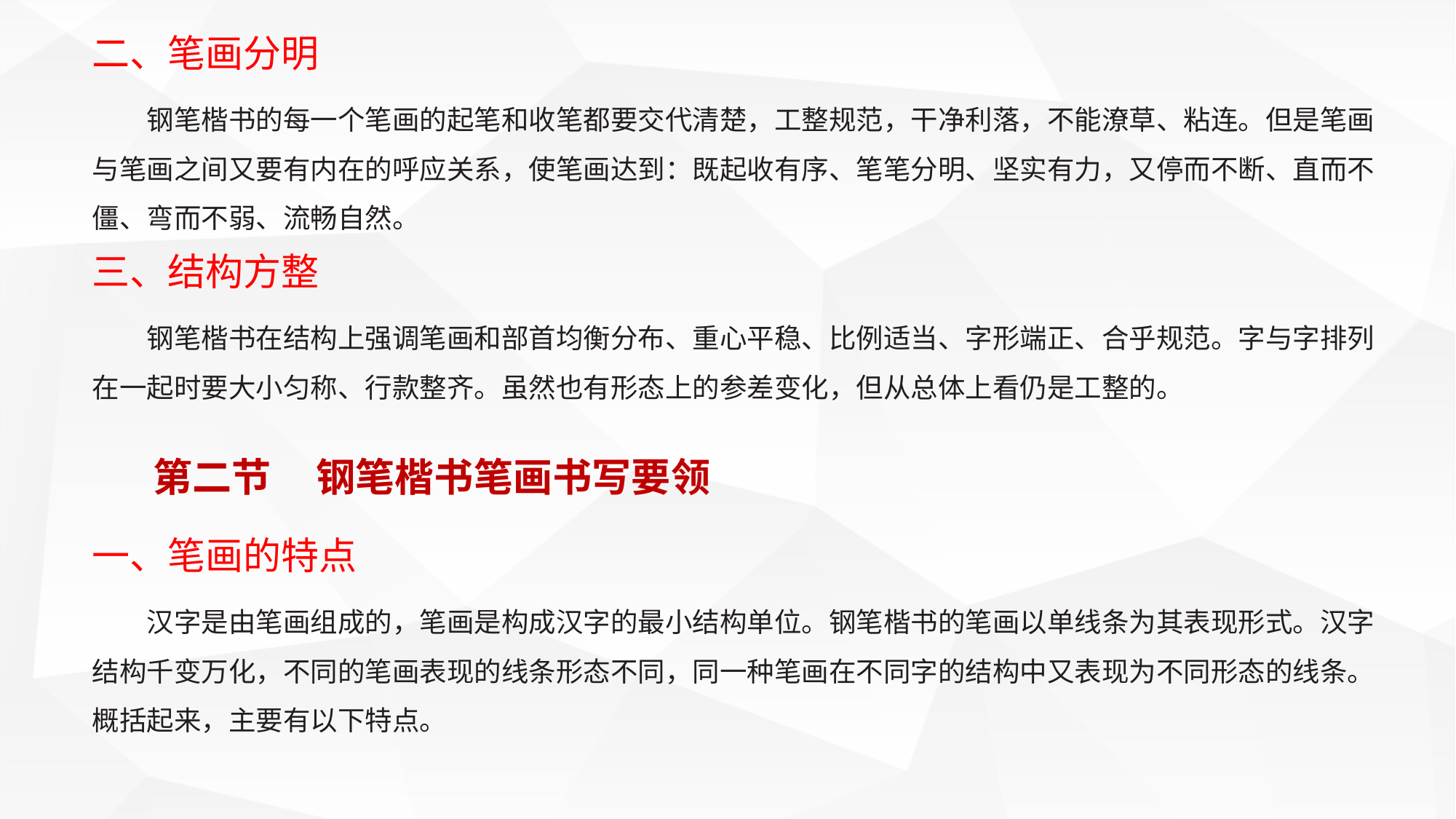

二、笔画分明
钢笔楷书的每一个笔画的起笔和收笔都要交代清楚，工整规范，干净利落，不能潦草、粘连。但是笔画与笔画之间又要有内在的呼应关系，使笔画达到：既起收有序、笔笔分明、坚实有力，又停而不断、直而不僵、弯而不弱、流畅自然。
三、结构方整
钢笔楷书在结构上强调笔画和部首均衡分布、重心平稳、比例适当、字形端正、合乎规范。字与字排列在一起时要大小匀称、行款整齐。虽然也有形态上的参差变化，但从总体上看仍是工整的。
第二节     钢笔楷书笔画书写要领
一、笔画的特点
汉字是由笔画组成的，笔画是构成汉字的最小结构单位。钢笔楷书的笔画以单线条为其表现形式。汉字结构千变万化，不同的笔画表现的线条形态不同，同一种笔画在不同字的结构中又表现为不同形态的线条。概括起来，主要有以下特点。